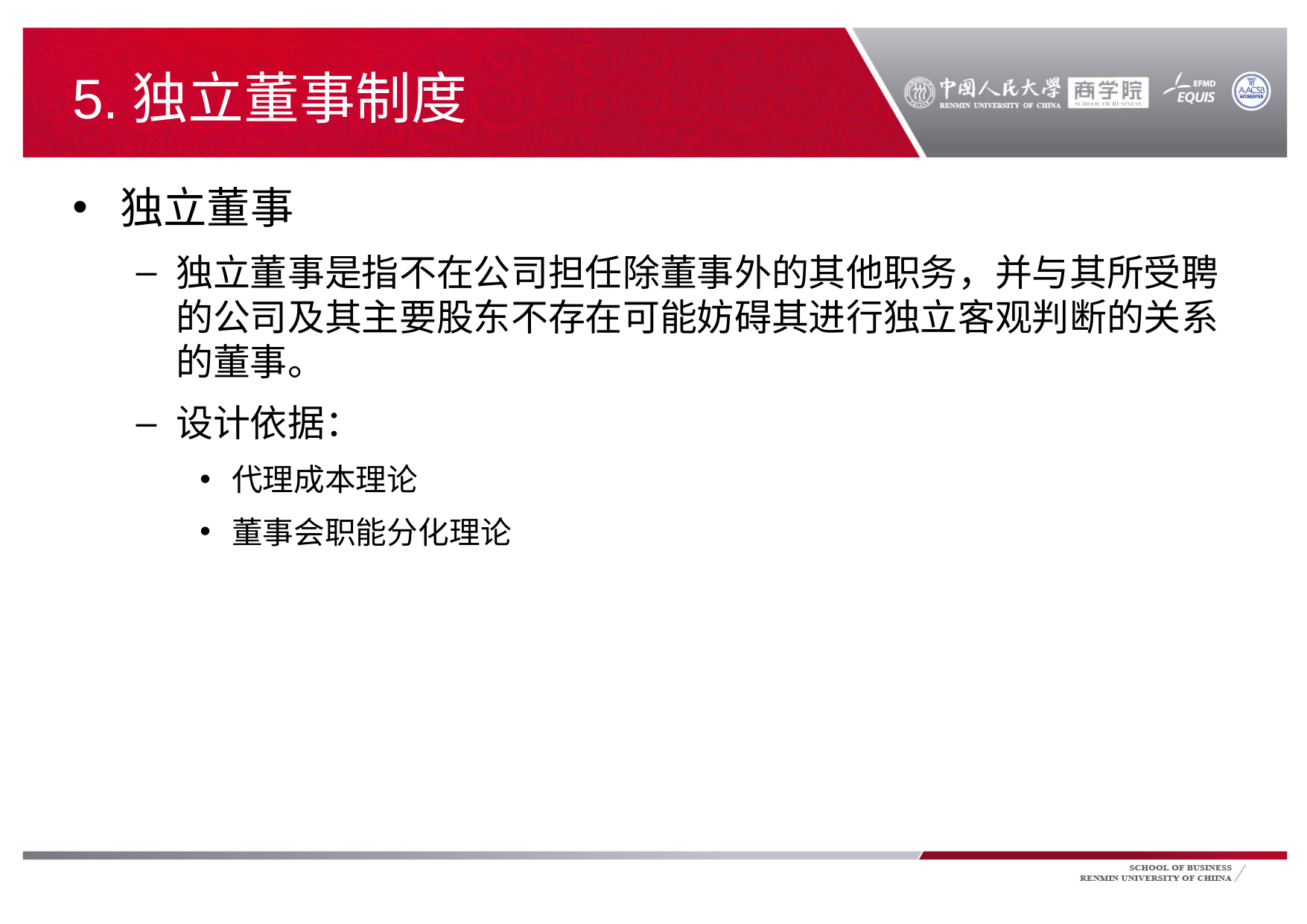

# 5.独立董事制度
独立董事
独立董事是指不在公司担任除董事外的其他职务，并与其所受聘的公司及其主要股东不存在可能妨碍其进行独立客观判断的关系的董事。
设计依据：
代理成本理论
董事会职能分化理论